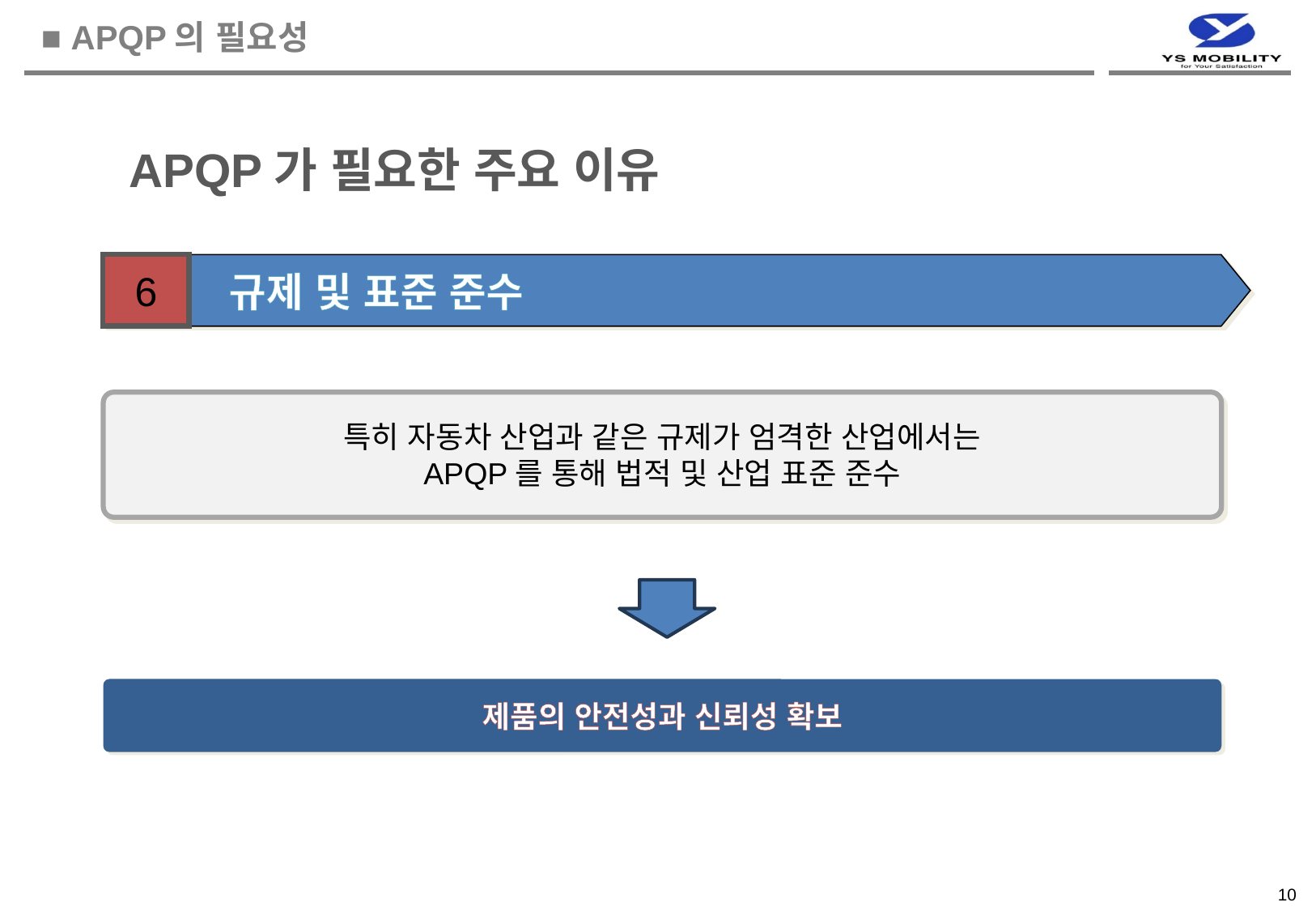

■ APQP의 필요성
APQP가 필요한 주요 이유
6
      규제 및 표준 준수
특히 자동차 산업과 같은 규제가 엄격한 산업에서는
APQP를 통해 법적 및 산업 표준 준수

제품의 안전성과 신뢰성 확보